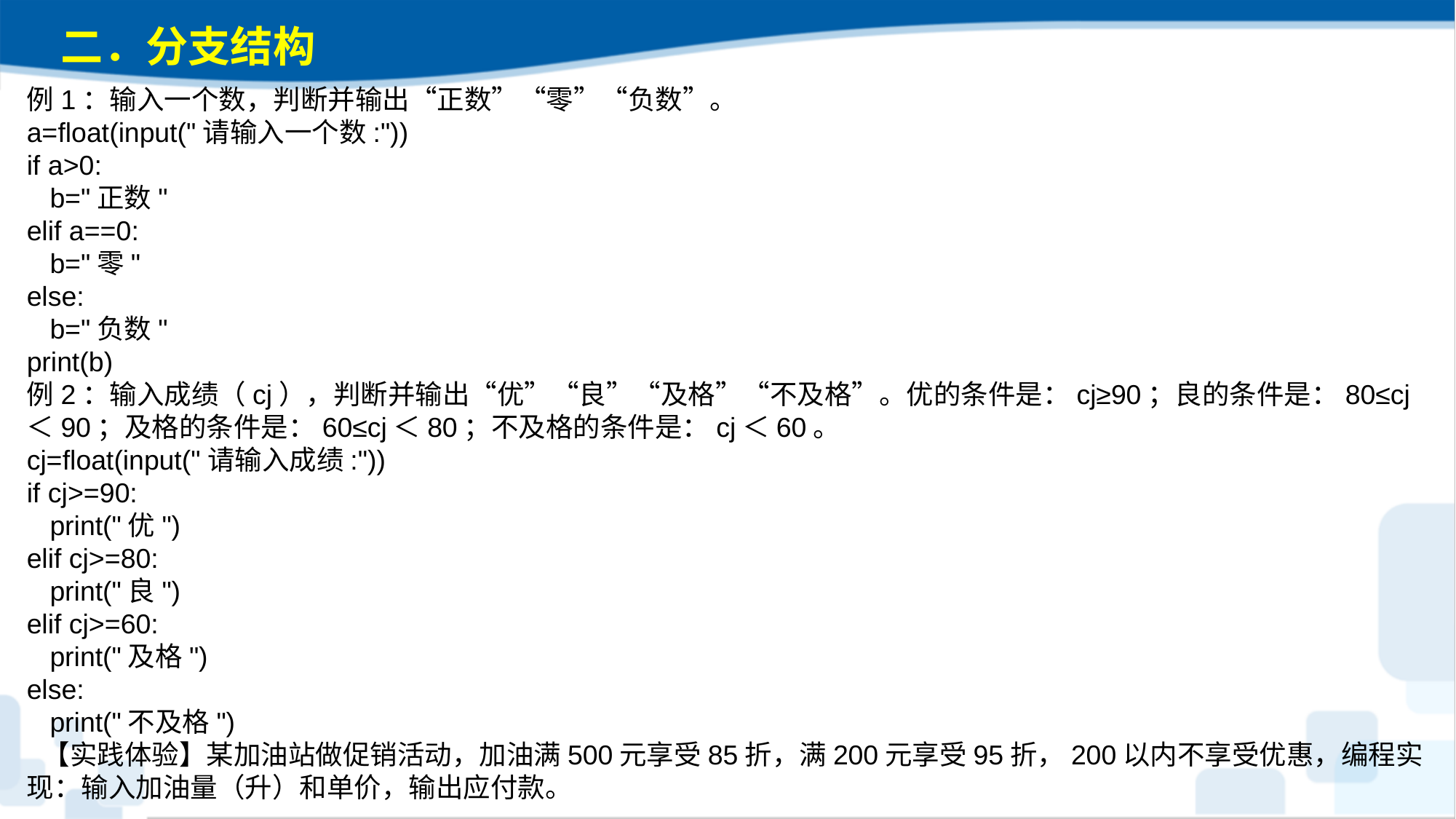

二．分支结构
例1：输入一个数，判断并输出“正数”“零”“负数”。a=float(input("请输入一个数:"))if a>0:   b="正数"elif a==0:   b="零"else:   b="负数"print(b)例2：输入成绩（cj），判断并输出“优”“良”“及格”“不及格”。优的条件是：cj≥90；良的条件是：80≤cj＜90；及格的条件是：60≤cj＜80；不及格的条件是：cj＜60。cj=float(input("请输入成绩:"))if cj>=90:   print("优")elif cj>=80:   print("良")elif cj>=60:   print("及格")else:   print("不及格")【实践体验】某加油站做促销活动，加油满500元享受85折，满200元享受95折，200以内不享受优惠，编程实现：输入加油量（升）和单价，输出应付款。